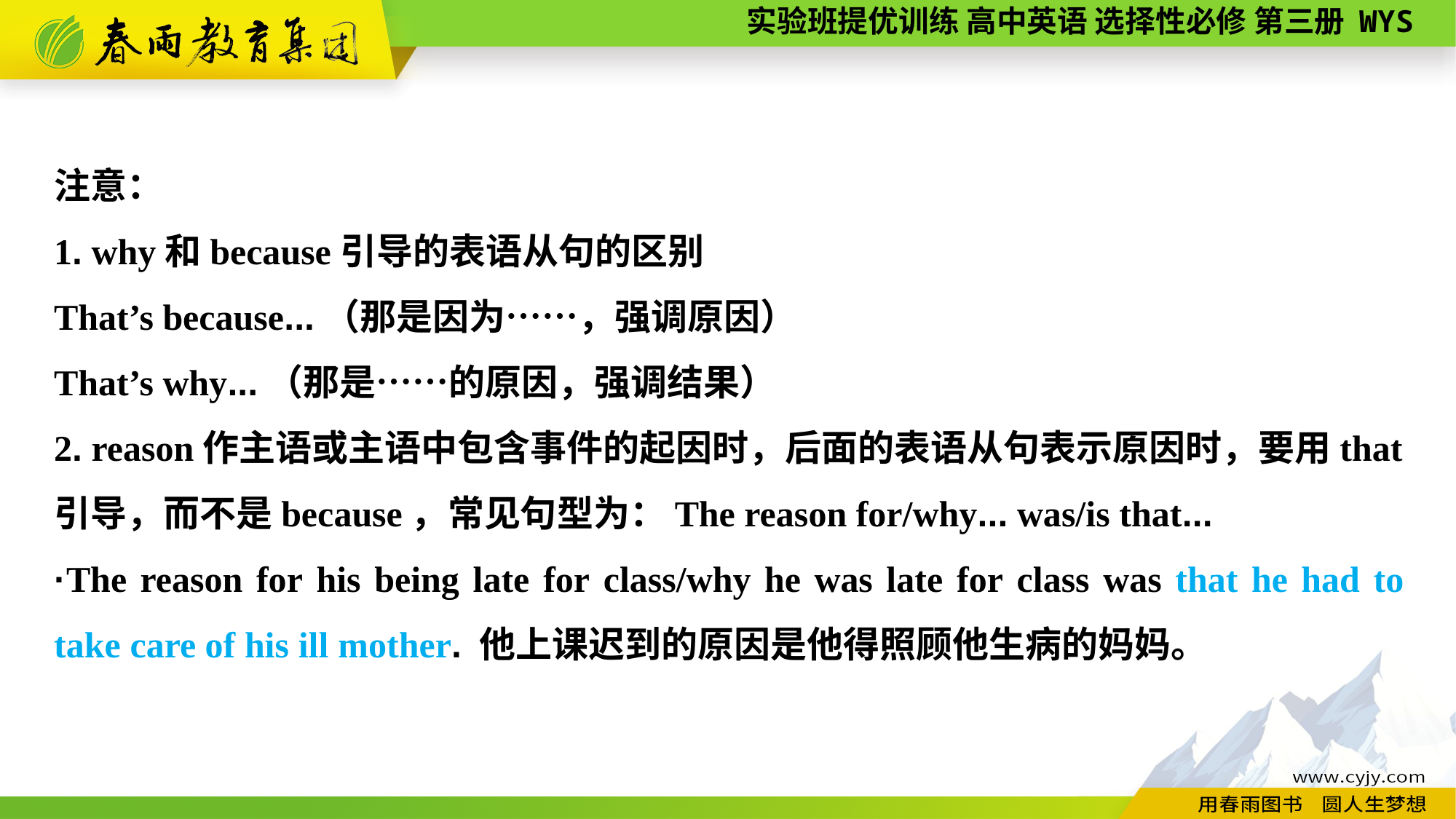

注意：
1. why和because引导的表语从句的区别
That’s because...（那是因为……，强调原因）
That’s why...（那是……的原因，强调结果）
2. reason作主语或主语中包含事件的起因时，后面的表语从句表示原因时，要用that引导，而不是because，常见句型为：The reason for/why... was/is that...
·The reason for his being late for class/why he was late for class was that he had to take care of his ill mother. 他上课迟到的原因是他得照顾他生病的妈妈。